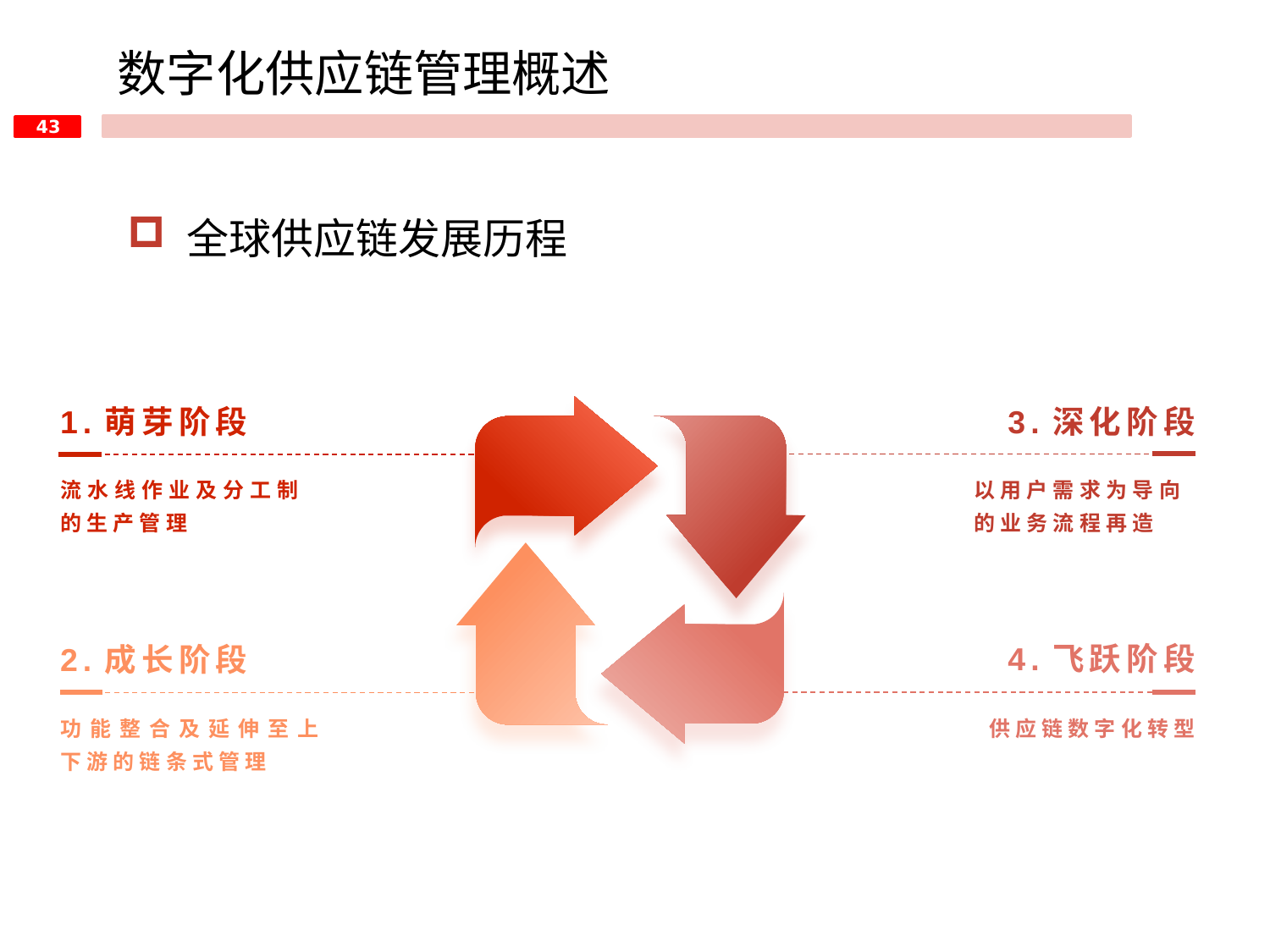

数字化供应链管理概述
43
 全球供应链发展历程
1.萌芽阶段
3.深化阶段

流水线作业及分工制的生产管理

以用户需求为导向的业务流程再造

4.飞跃阶段
2.成长阶段

功能整合及延伸至上下游的链条式管理

供应链数字化转型